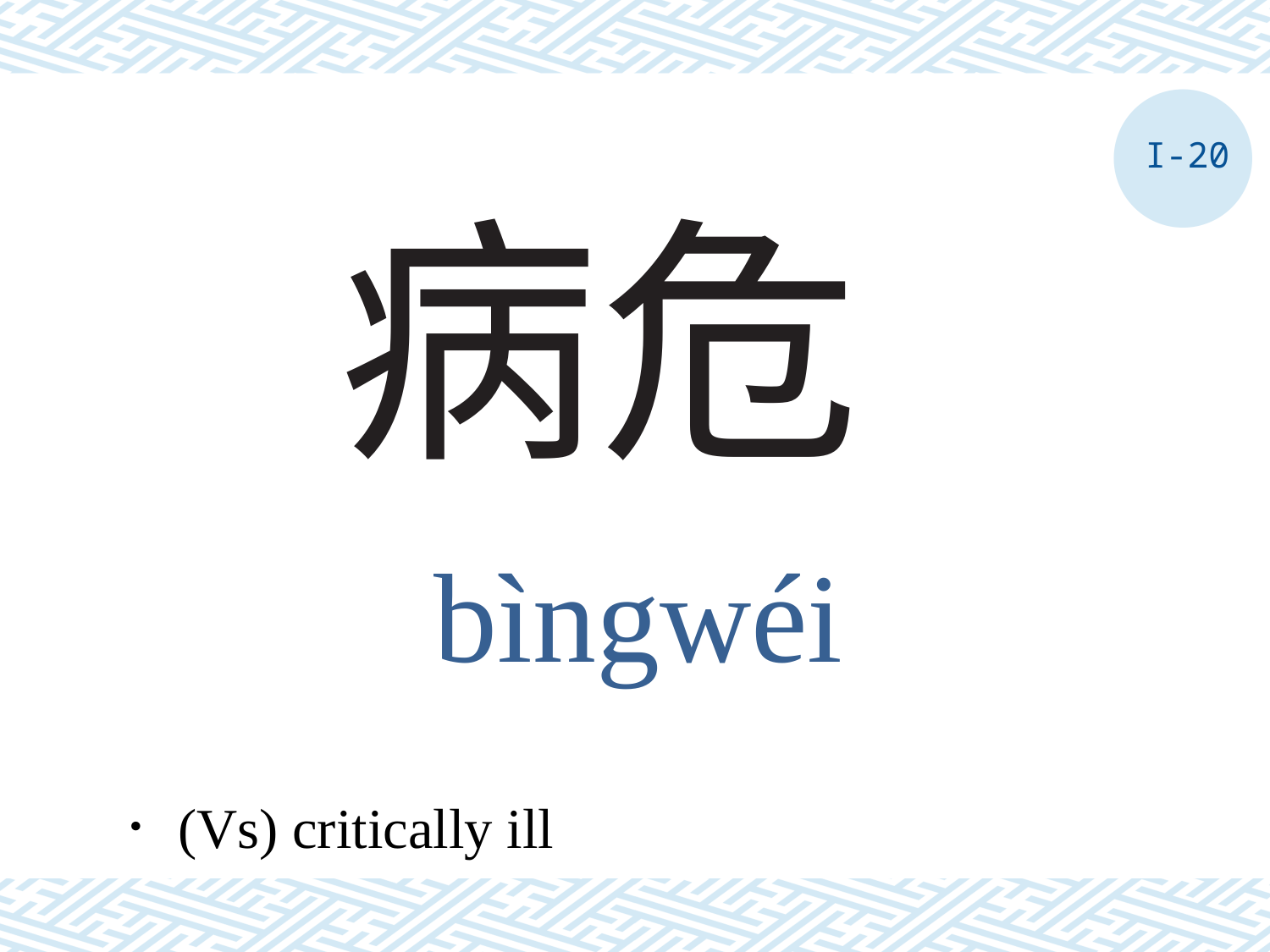

I-20

# 病危
bìngwéi
．(Vs) critically ill